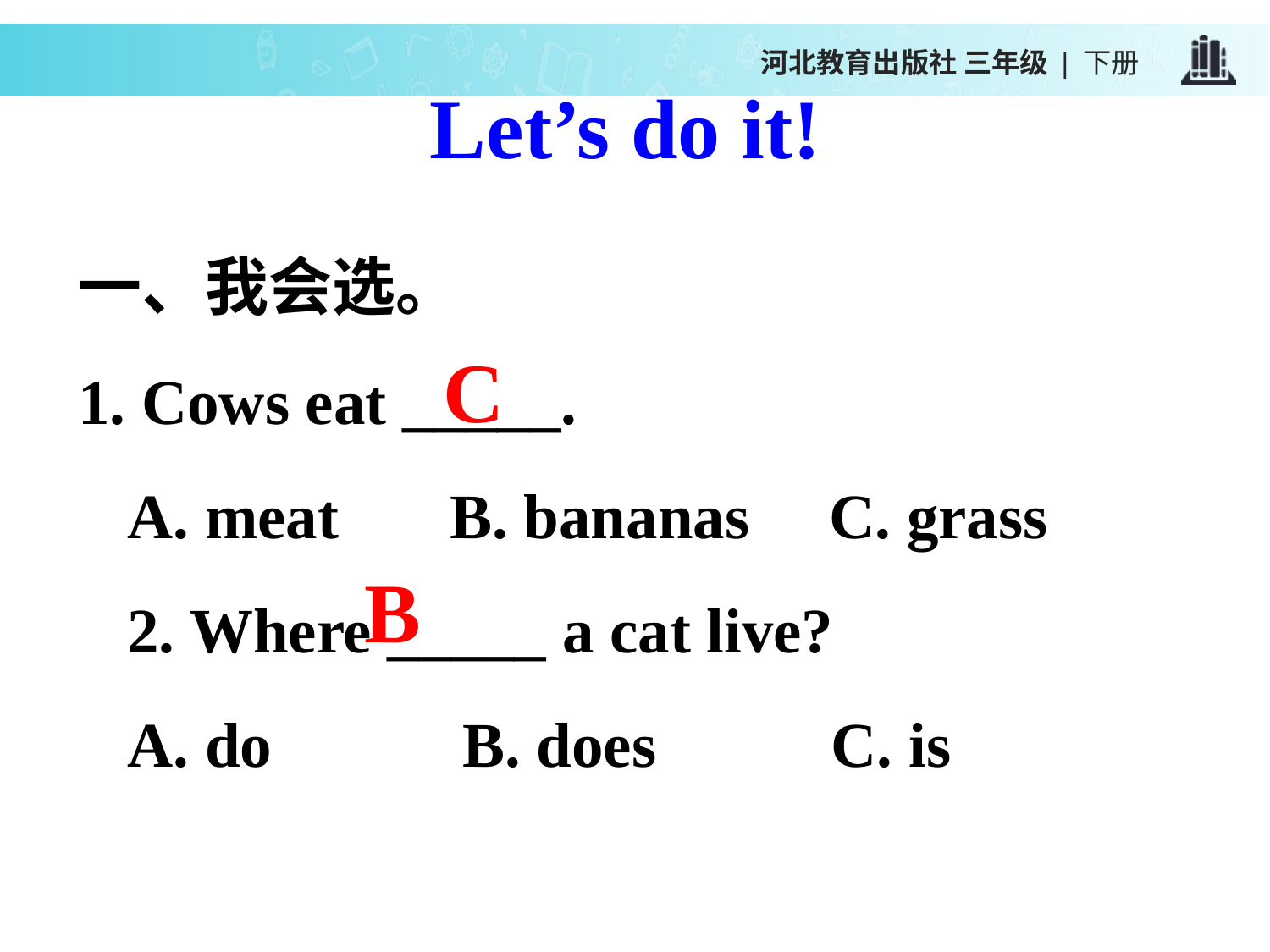

河北教育出版社 三年级 | 下册
Let’s do it!

一、我会选。
1. Cows eat _____.
A. meat       B. bananas     C. grass
2. Where _____ a cat live?
A. do            B. does           C. is
C
B